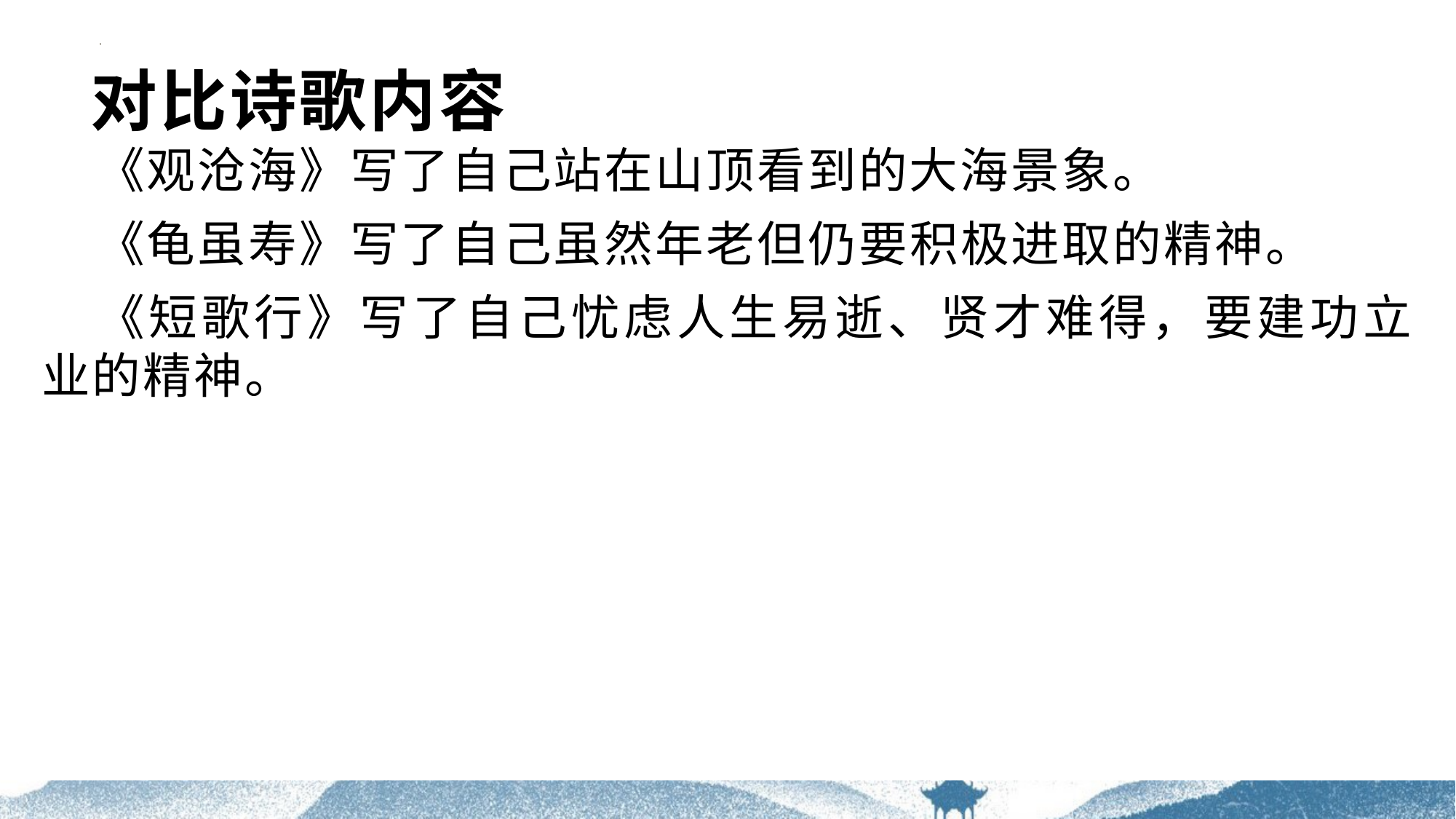

# 对比诗歌内容
《观沧海》写了自己站在山顶看到的大海景象。
《龟虽寿》写了自己虽然年老但仍要积极进取的精神。
《短歌行》写了自己忧虑人生易逝、贤才难得，要建功立业的精神。